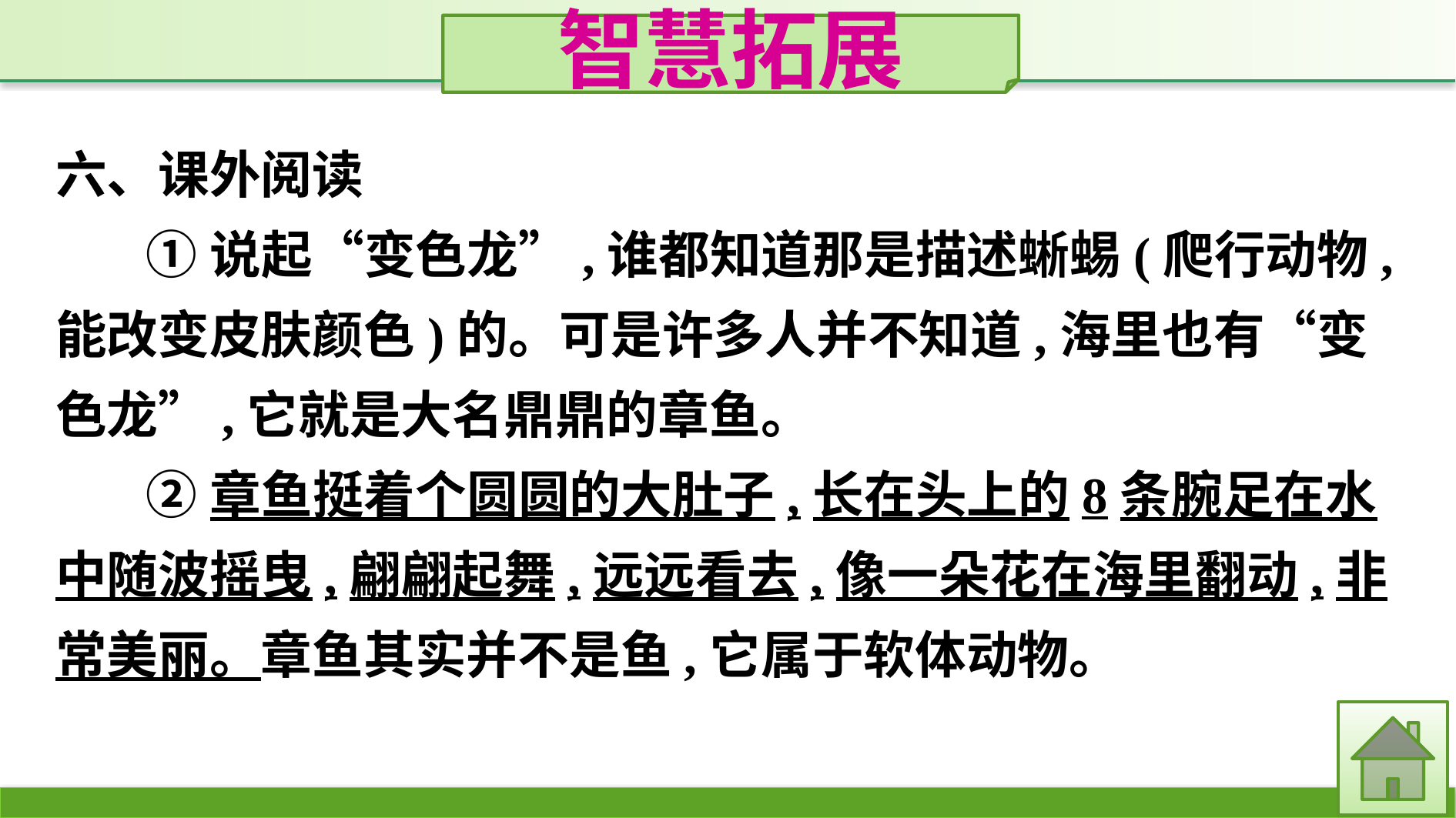

智慧拓展
六、课外阅读
①说起“变色龙”,谁都知道那是描述蜥蜴(爬行动物,能改变皮肤颜色)的。可是许多人并不知道,海里也有“变色龙”,它就是大名鼎鼎的章鱼。
②章鱼挺着个圆圆的大肚子,长在头上的8条腕足在水中随波摇曳,翩翩起舞,远远看去,像一朵花在海里翻动,非常美丽。章鱼其实并不是鱼,它属于软体动物。